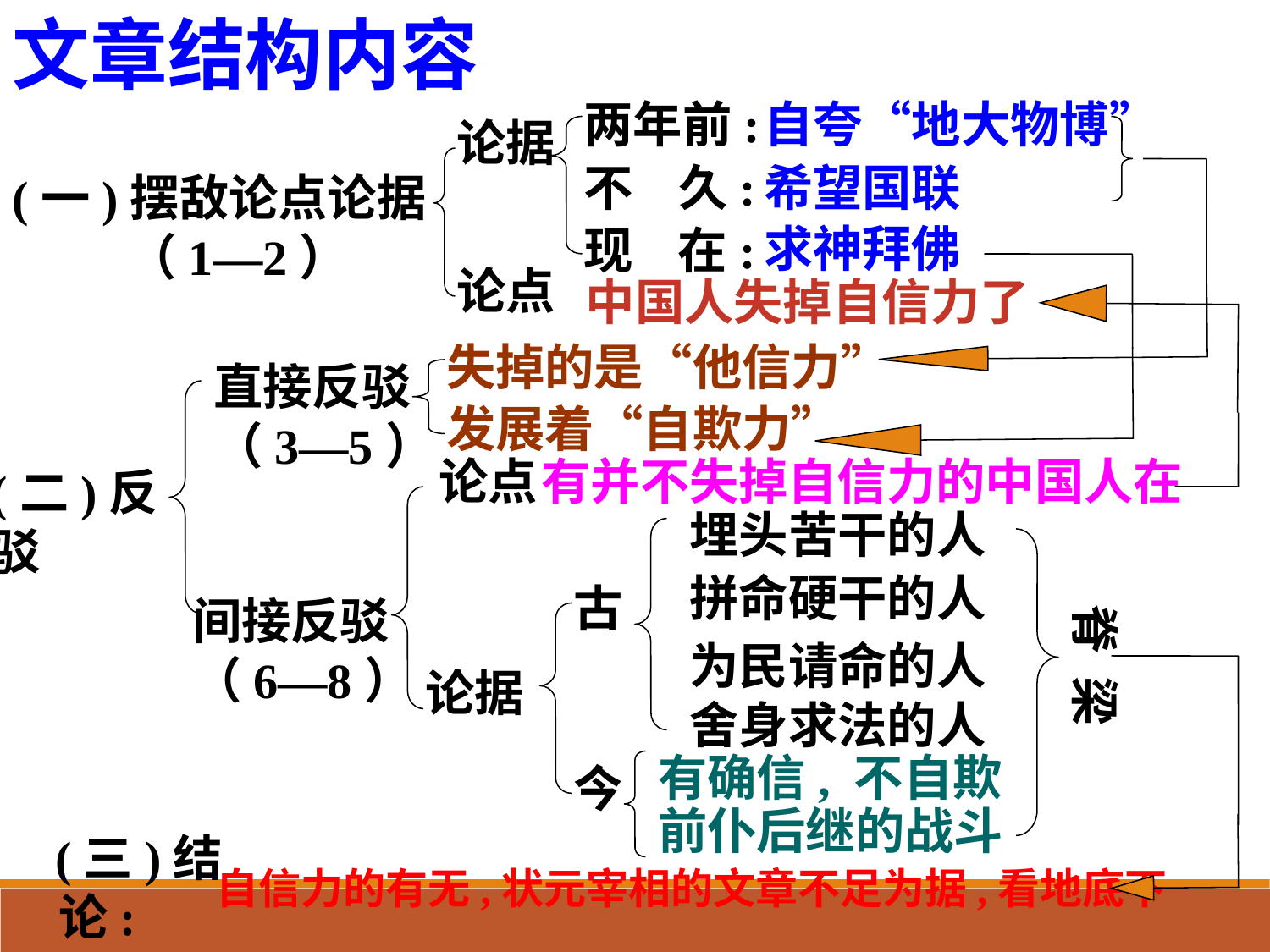

文章结构内容
两年前:
自夸“地大物博”
论据

不    久:
希望国联

(一)摆敌论点论据
（1—2）

求神拜佛
现    在:

论点

 中国人失掉自信力了
失掉的是“他信力”
直接反驳
（3—5）

发展着“自欺力”

   论点
有并不失掉自信力的中国人在
(二)反驳

埋头苦干的人

拼命硬干的人
古
间接反驳
（6—8）
脊  梁

为民请命的人
论据

舍身求法的人
有确信, 不自欺
今

前仆后继的战斗

 (三)结论:        （9）
  自信力的有无,状元宰相的文章不足为据,看地底下